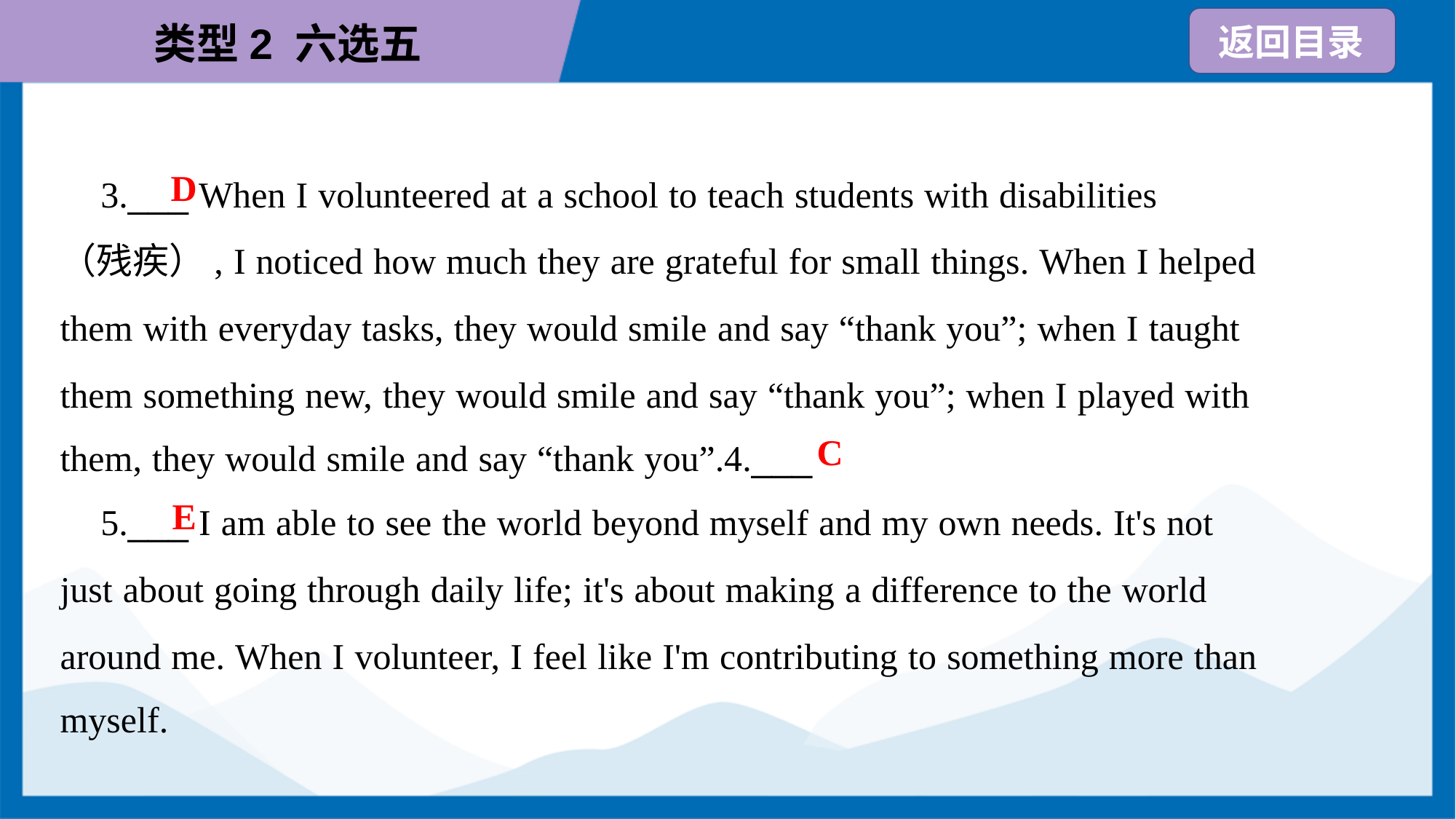

D
    3.___ When I volunteered at a school to teach students with disabilities
（残疾）, I noticed how much they are grateful for small things. When I helped
them with everyday tasks, they would smile and say “thank you”; when I taught
them something new, they would smile and say “thank you”; when I played with
them, they would smile and say “thank you”.4.___
C
E
    5.___ I am able to see the world beyond myself and my own needs. It's not
just about going through daily life; it's about making a difference to the world
around me. When I volunteer, I feel like I'm contributing to something more than
myself.